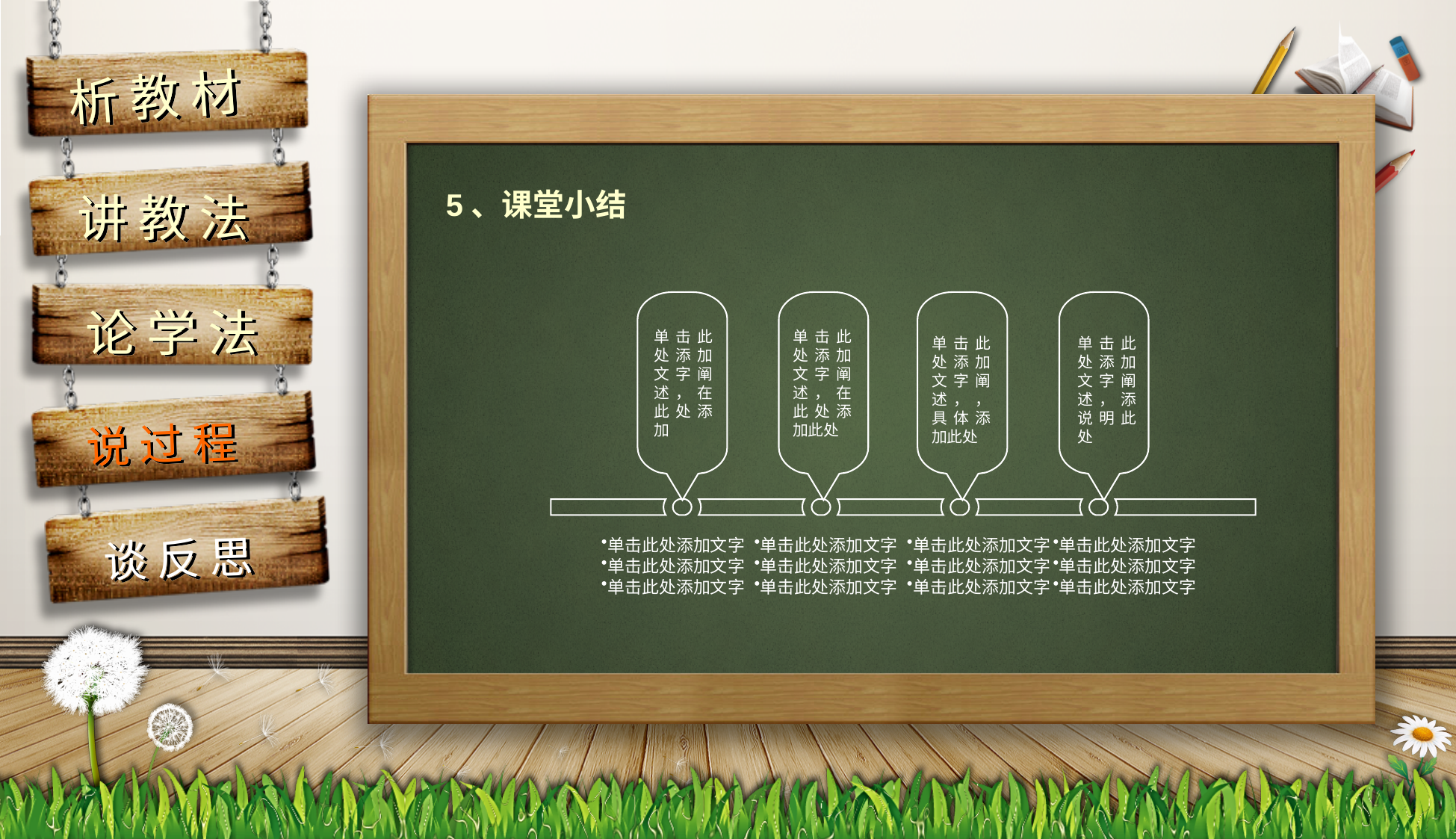

5、课堂小结

单击此处添加文字阐述，在此处添加
单击此处添加文字阐述，在此处添加此处
单击此处添加文字阐述，，具体添加此处
单击此处添加文字阐述，添说明此处

单击此处添加文字
单击此处添加文字
单击此处添加文字
单击此处添加文字
单击此处添加文字
单击此处添加文字
单击此处添加文字
单击此处添加文字
单击此处添加文字
单击此处添加文字
单击此处添加文字
单击此处添加文字